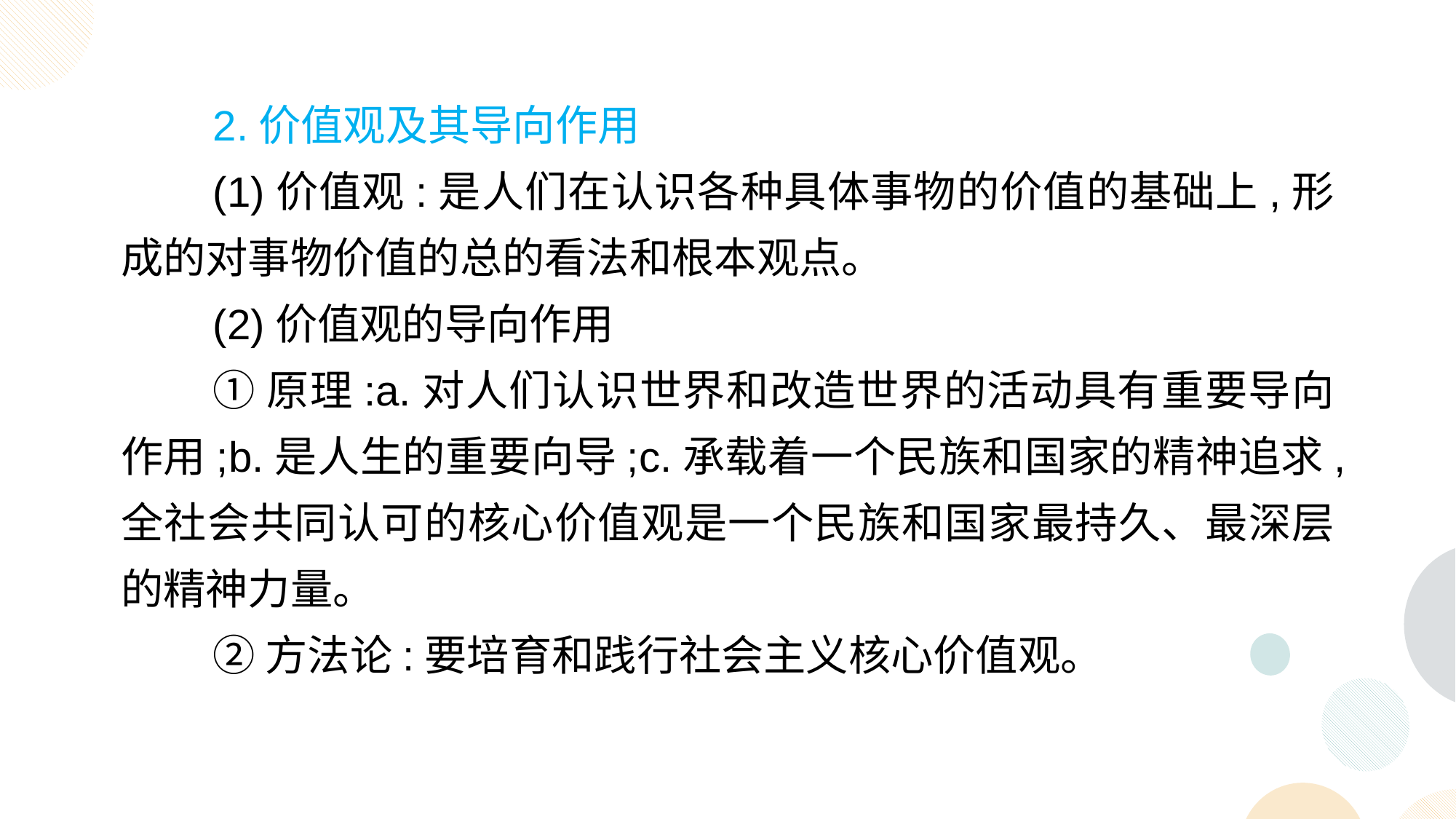

2.价值观及其导向作用
(1)价值观:是人们在认识各种具体事物的价值的基础上,形成的对事物价值的总的看法和根本观点。
(2)价值观的导向作用
①原理:a.对人们认识世界和改造世界的活动具有重要导向作用;b.是人生的重要向导;c.承载着一个民族和国家的精神追求,全社会共同认可的核心价值观是一个民族和国家最持久、最深层的精神力量。
②方法论:要培育和践行社会主义核心价值观。